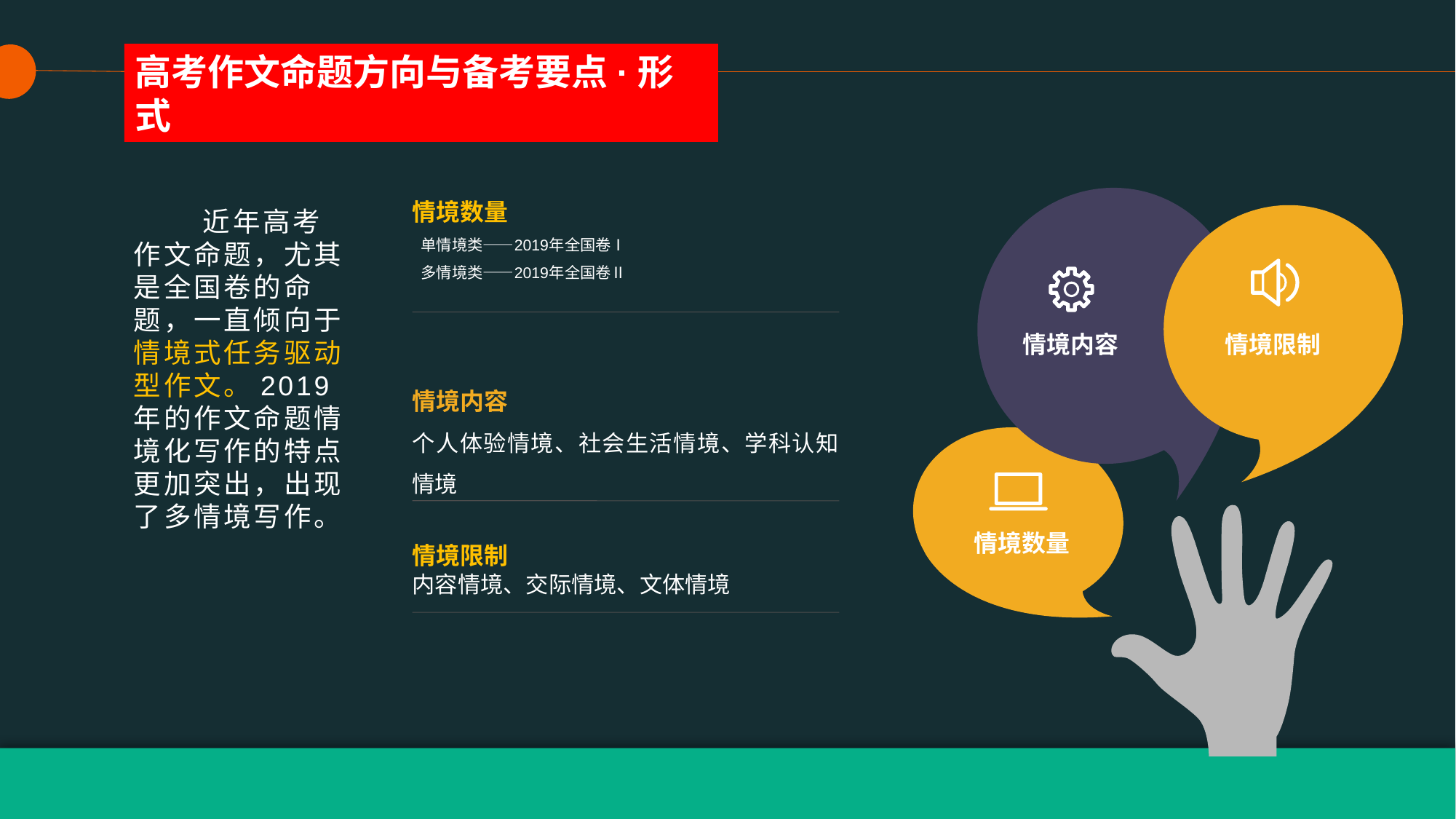

高考作文命题方向与备考要点·形式

情境数量
       近年高考作文命题，尤其是全国卷的命题，一直倾向于情境式任务驱动型作文。2019年的作文命题情境化写作的特点更加突出，出现了多情境写作。
单情境类——2019年全国卷Ⅰ
多情境类——2019年全国卷Ⅱ

情境内容
情境限制
情境内容
个人体验情境、社会生活情境、学科认知情境

情境数量
情境限制
内容情境、交际情境、文体情境